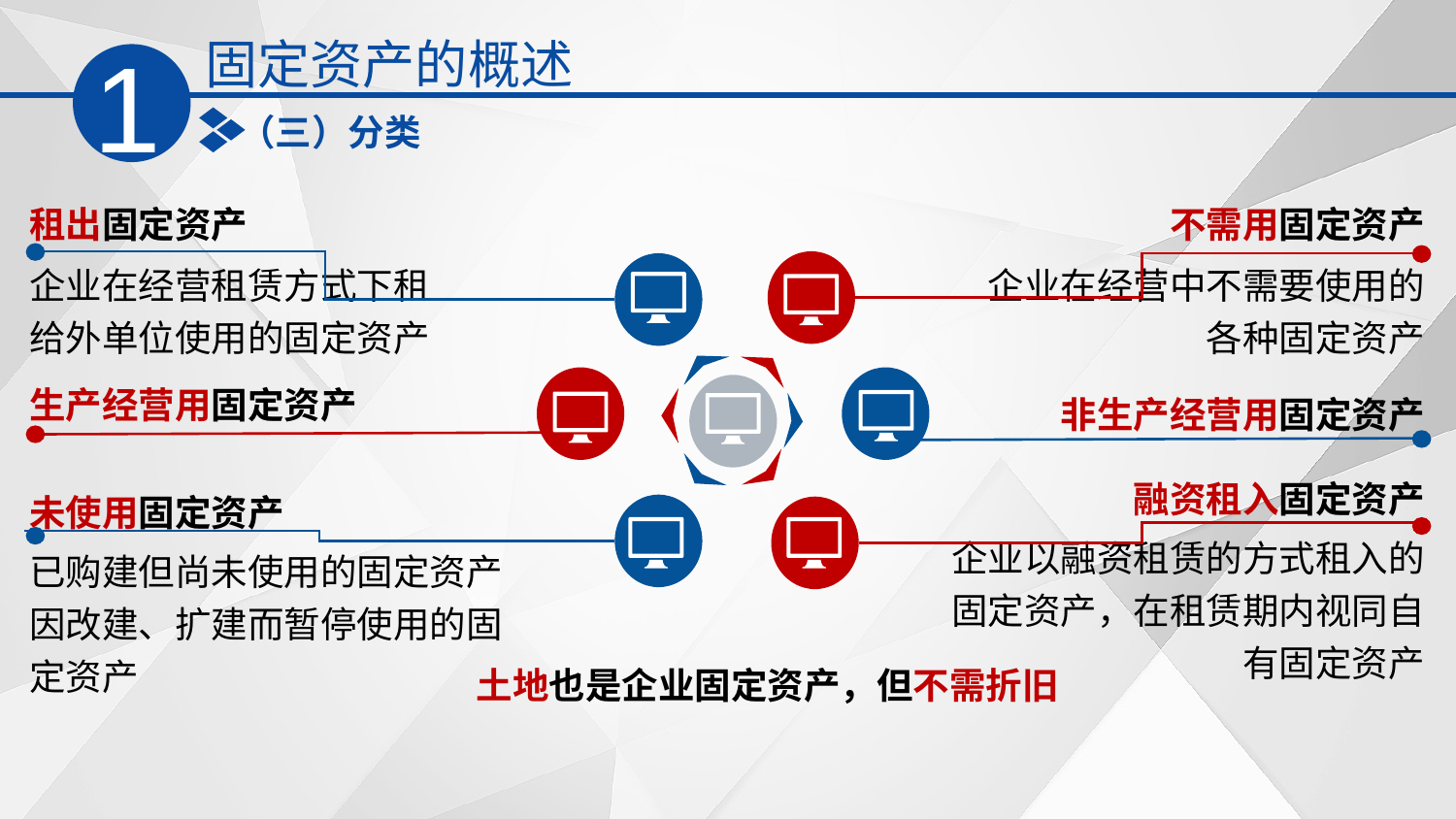

固定资产的概述
1

（三）分类

租出固定资产
不需用固定资产

企业在经营租赁方式下租给外单位使用的固定资产
企业在经营中不需要使用的各种固定资产

生产经营用固定资产

非生产经营用固定资产

融资租入固定资产
未使用固定资产

企业以融资租赁的方式租入的固定资产，在租赁期内视同自有固定资产

已购建但尚未使用的固定资产
因改建、扩建而暂停使用的固定资产
土地也是企业固定资产，但不需折旧